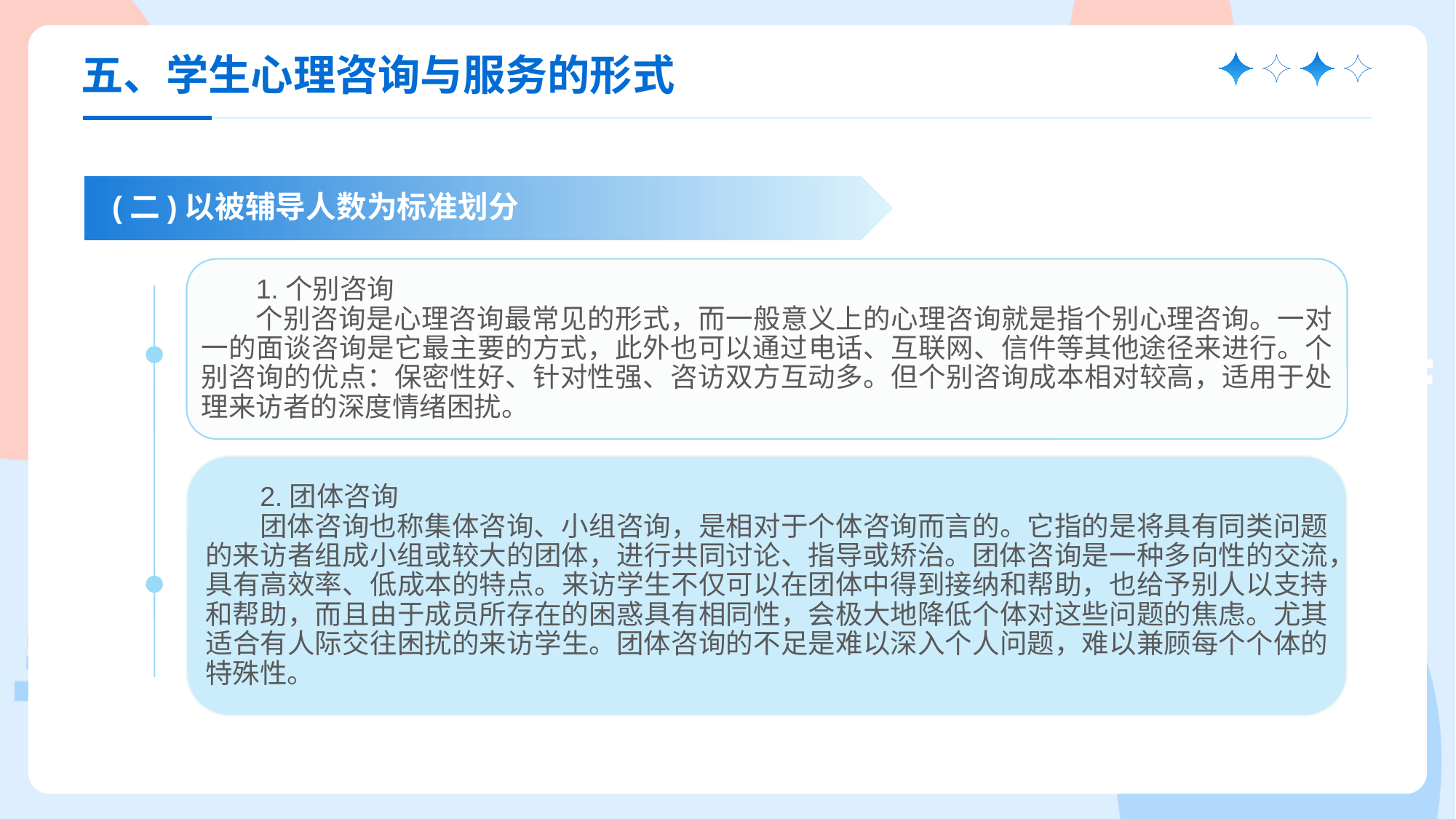

五、学生心理咨询与服务的形式
(二)以被辅导人数为标准划分
1.个别咨询
个别咨询是心理咨询最常见的形式，而一般意义上的心理咨询就是指个别心理咨询。一对一的面谈咨询是它最主要的方式，此外也可以通过电话、互联网、信件等其他途径来进行。个别咨询的优点：保密性好、针对性强、咨访双方互动多。但个别咨询成本相对较高，适用于处理来访者的深度情绪困扰。

2.团体咨询
团体咨询也称集体咨询、小组咨询，是相对于个体咨询而言的。它指的是将具有同类问题的来访者组成小组或较大的团体，进行共同讨论、指导或矫治。团体咨询是一种多向性的交流，具有高效率、低成本的特点。来访学生不仅可以在团体中得到接纳和帮助，也给予别人以支持和帮助，而且由于成员所存在的困惑具有相同性，会极大地降低个体对这些问题的焦虑。尤其适合有人际交往困扰的来访学生。团体咨询的不足是难以深入个人问题，难以兼顾每个个体的特殊性。